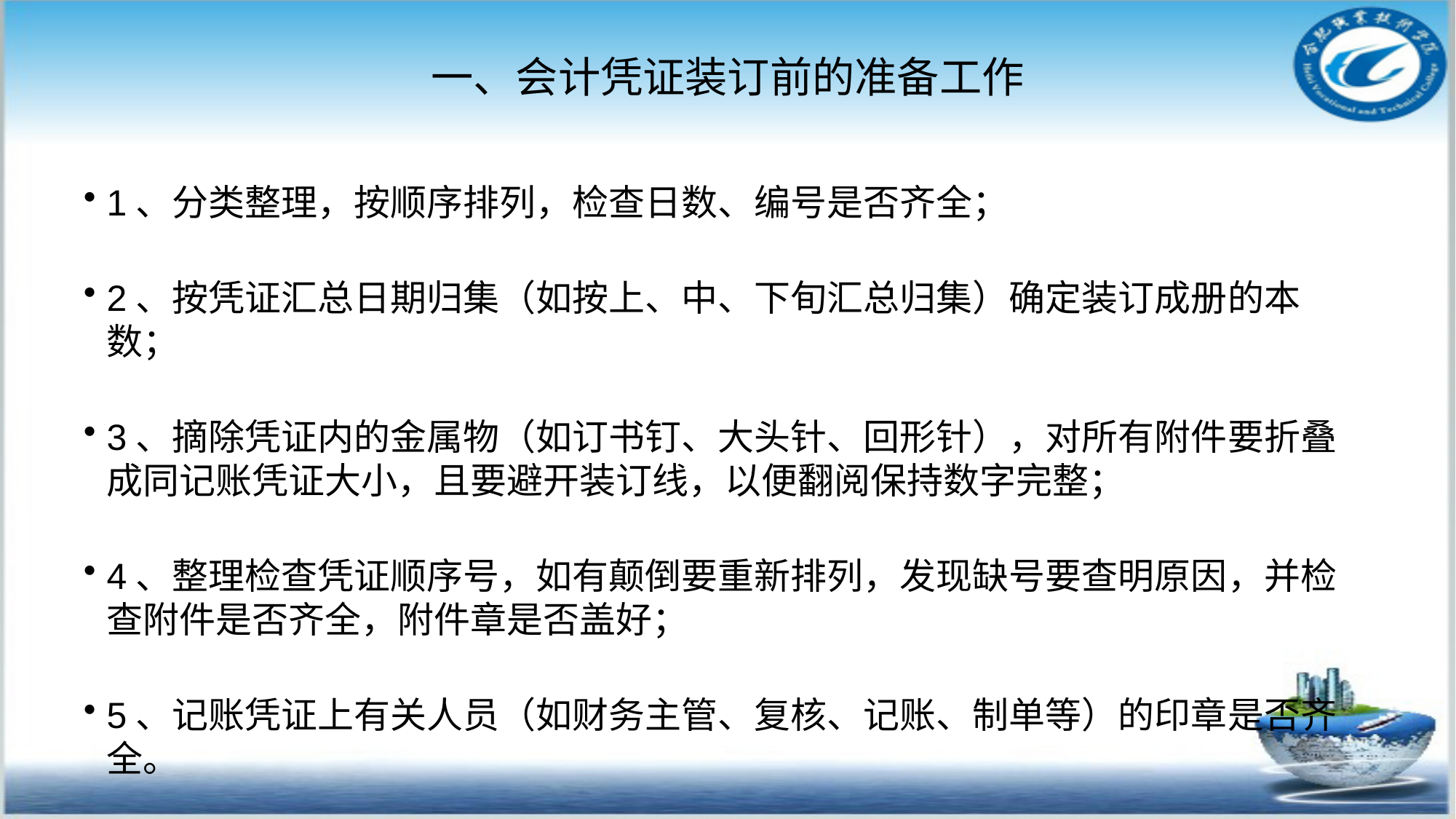

# 一、会计凭证装订前的准备工作

1、分类整理，按顺序排列，检查日数、编号是否齐全；

2、按凭证汇总日期归集（如按上、中、下旬汇总归集）确定装订成册的本数；

3、摘除凭证内的金属物（如订书钉、大头针、回形针），对所有附件要折叠成同记账凭证大小，且要避开装订线，以便翻阅保持数字完整；

4、整理检查凭证顺序号，如有颠倒要重新排列，发现缺号要查明原因，并检查附件是否齐全，附件章是否盖好；

5、记账凭证上有关人员（如财务主管、复核、记账、制单等）的印章是否齐全。